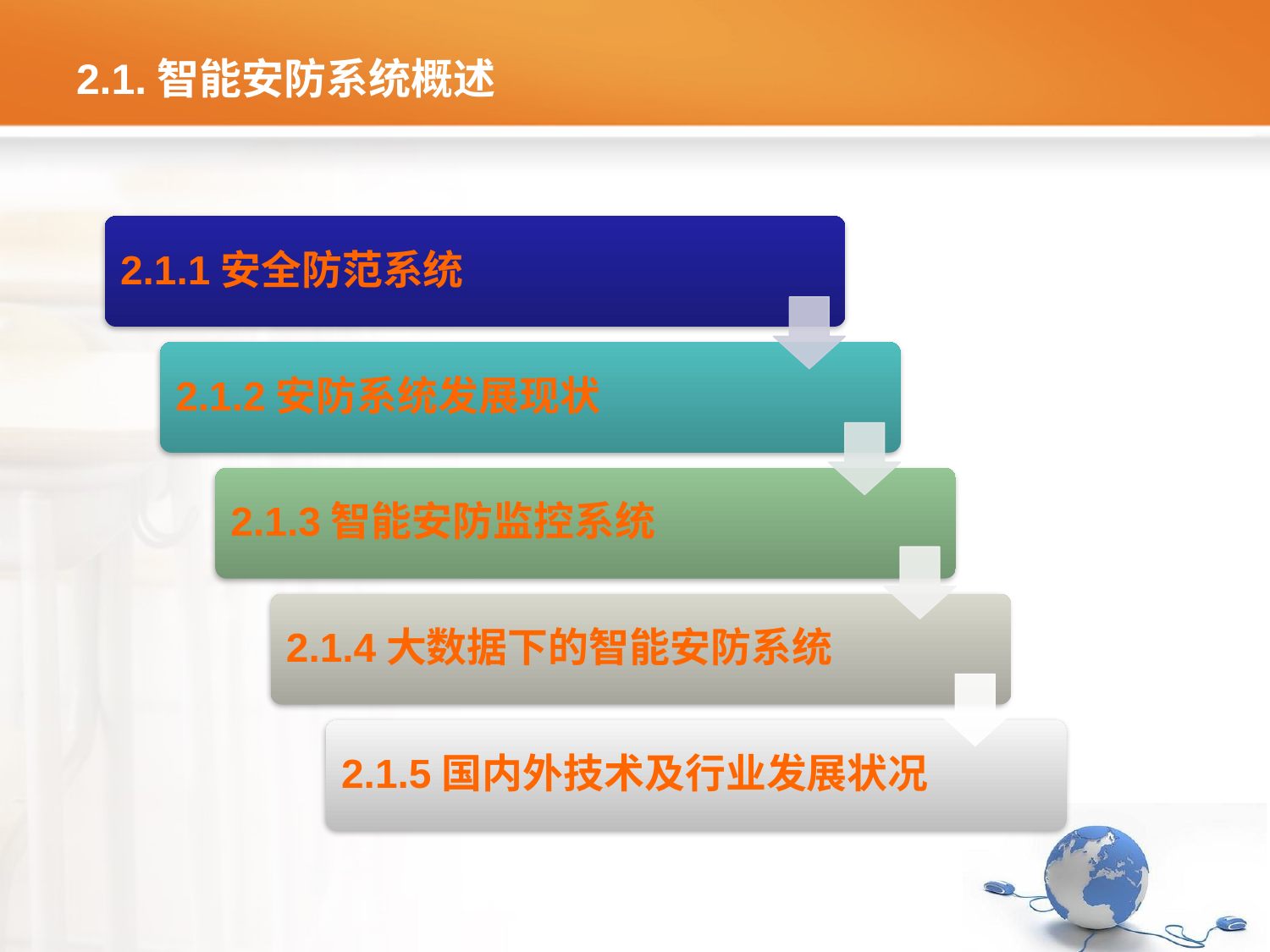

# 2.1.智能安防系统概述
2.1.1安全防范系统
2.1.2安防系统发展现状
2.1.3智能安防监控系统
2.1.4大数据下的智能安防系统
2.1.5国内外技术及行业发展状况